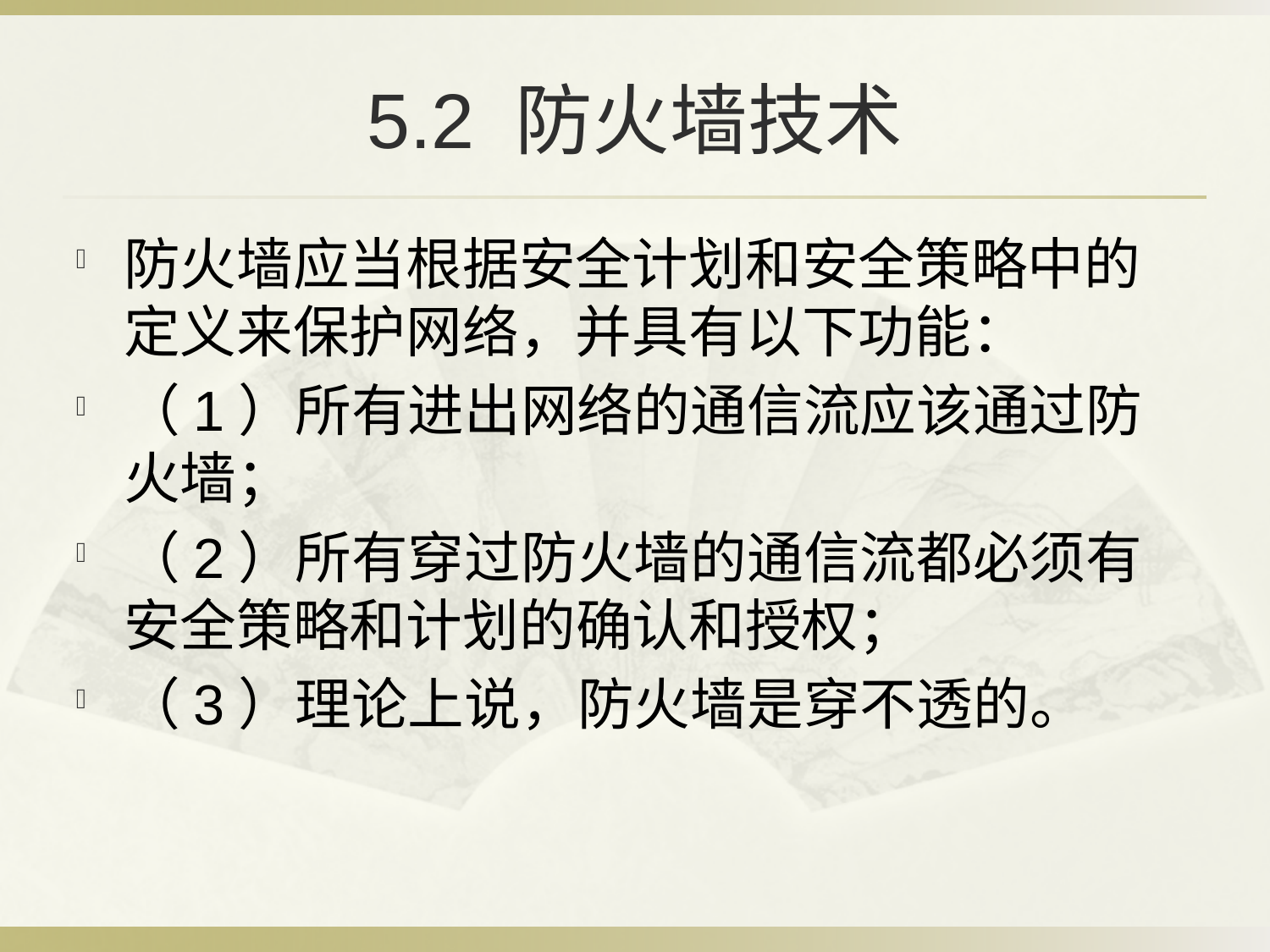

# 5.2 防火墙技术
防火墙应当根据安全计划和安全策略中的定义来保护网络，并具有以下功能：
（1）所有进出网络的通信流应该通过防火墙；
（2）所有穿过防火墙的通信流都必须有安全策略和计划的确认和授权；
（3）理论上说，防火墙是穿不透的。